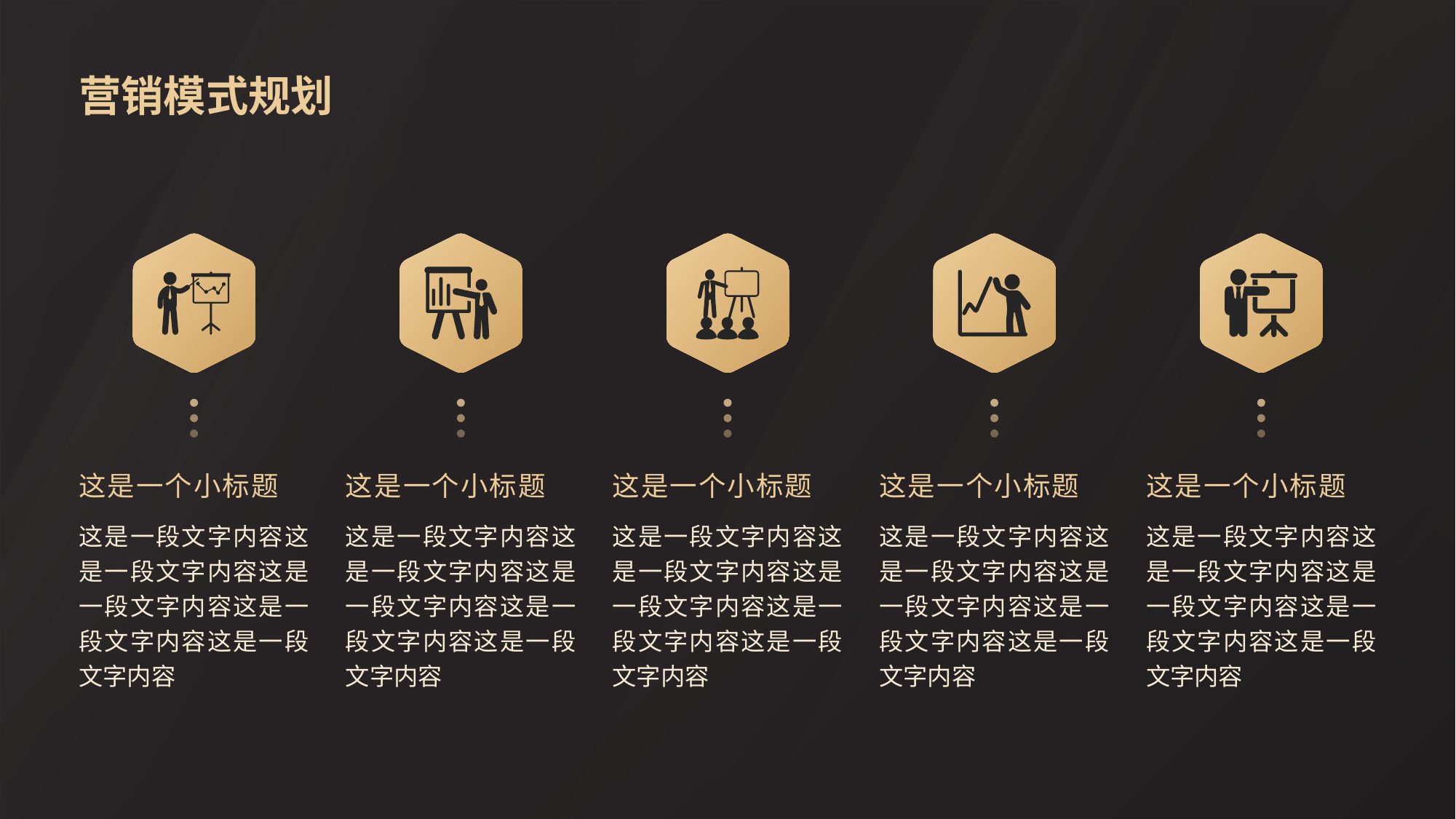

营销模式规划

这是一个小标题
这是一段文字内容这是一段文字内容这是一段文字内容这是一段文字内容这是一段文字内容

这是一个小标题
这是一段文字内容这是一段文字内容这是一段文字内容这是一段文字内容这是一段文字内容

这是一个小标题
这是一段文字内容这是一段文字内容这是一段文字内容这是一段文字内容这是一段文字内容

这是一个小标题
这是一段文字内容这是一段文字内容这是一段文字内容这是一段文字内容这是一段文字内容

这是一个小标题
这是一段文字内容这是一段文字内容这是一段文字内容这是一段文字内容这是一段文字内容